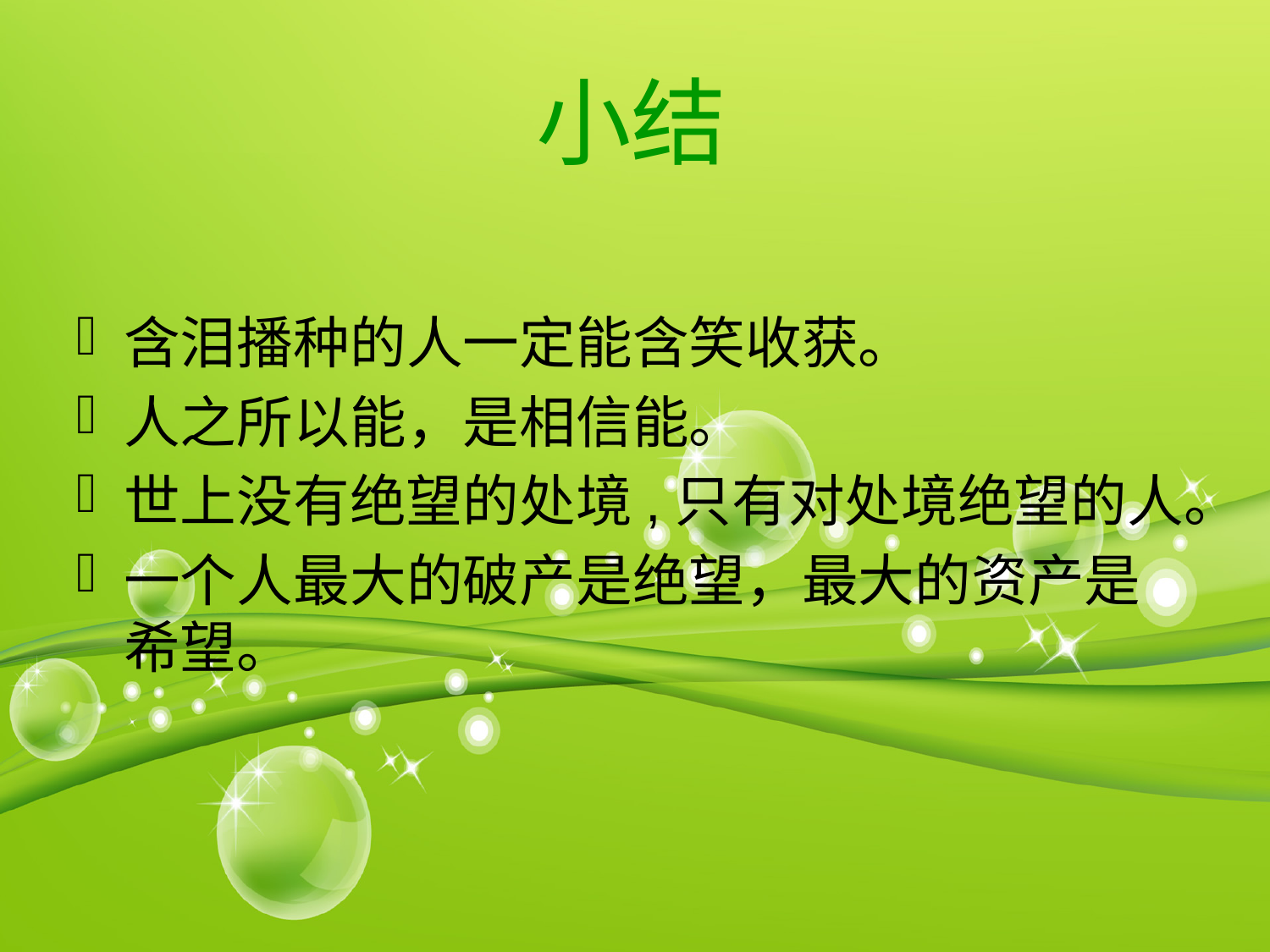

小结

含泪播种的人一定能含笑收获。
人之所以能，是相信能。
世上没有绝望的处境,只有对处境绝望的人。
一个人最大的破产是绝望，最大的资产是希望。